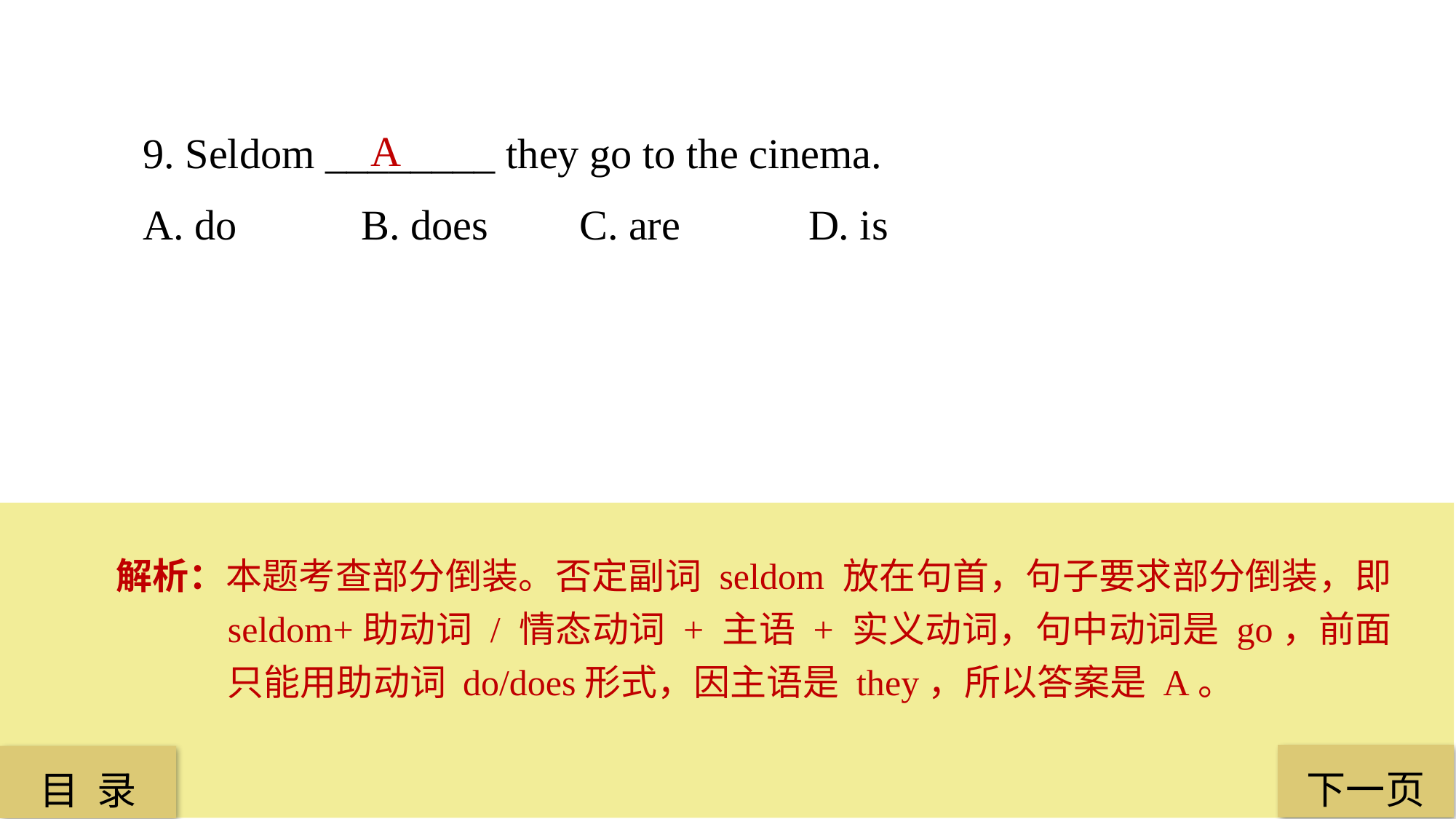

9. Seldom ________ they go to the cinema.
A. do 		B. does 	C. are		 D. is
A
解析：本题考查部分倒装。否定副词 seldom 放在句首，句子要求部分倒装，即 seldom+助动词 / 情态动词 + 主语 + 实义动词，句中动词是 go，前面只能用助动词 do/does形式，因主语是 they，所以答案是 A。